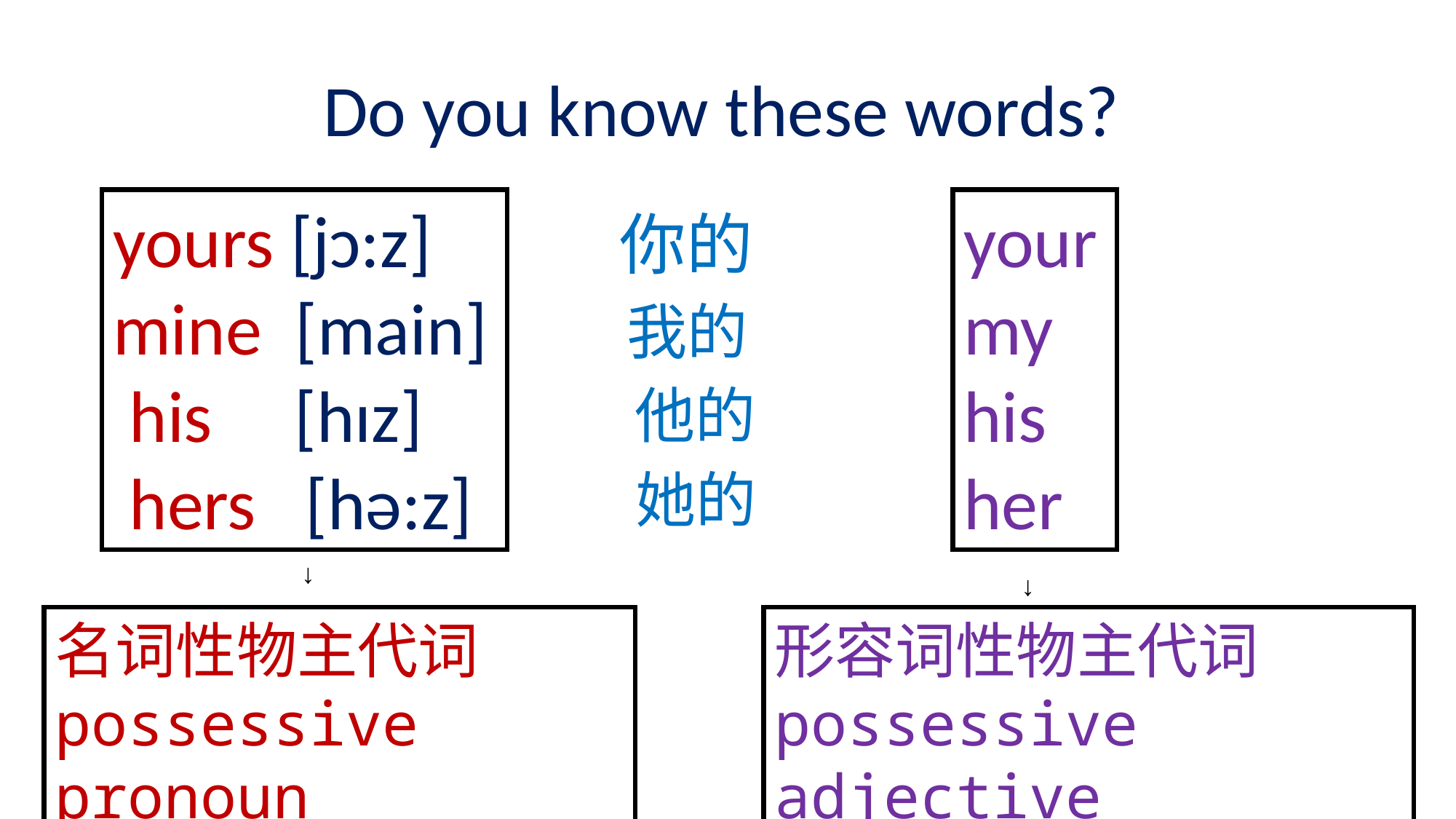

Do you know these words?
yours [jɔ:z]
mine  [main]
 his     [hɪz]
 hers   [hə:z]
your
my
his
her
你的
我的
他的
她的
↓
↓
名词性物主代词
possessive pronoun
形容词性物主代词
possessive adjective